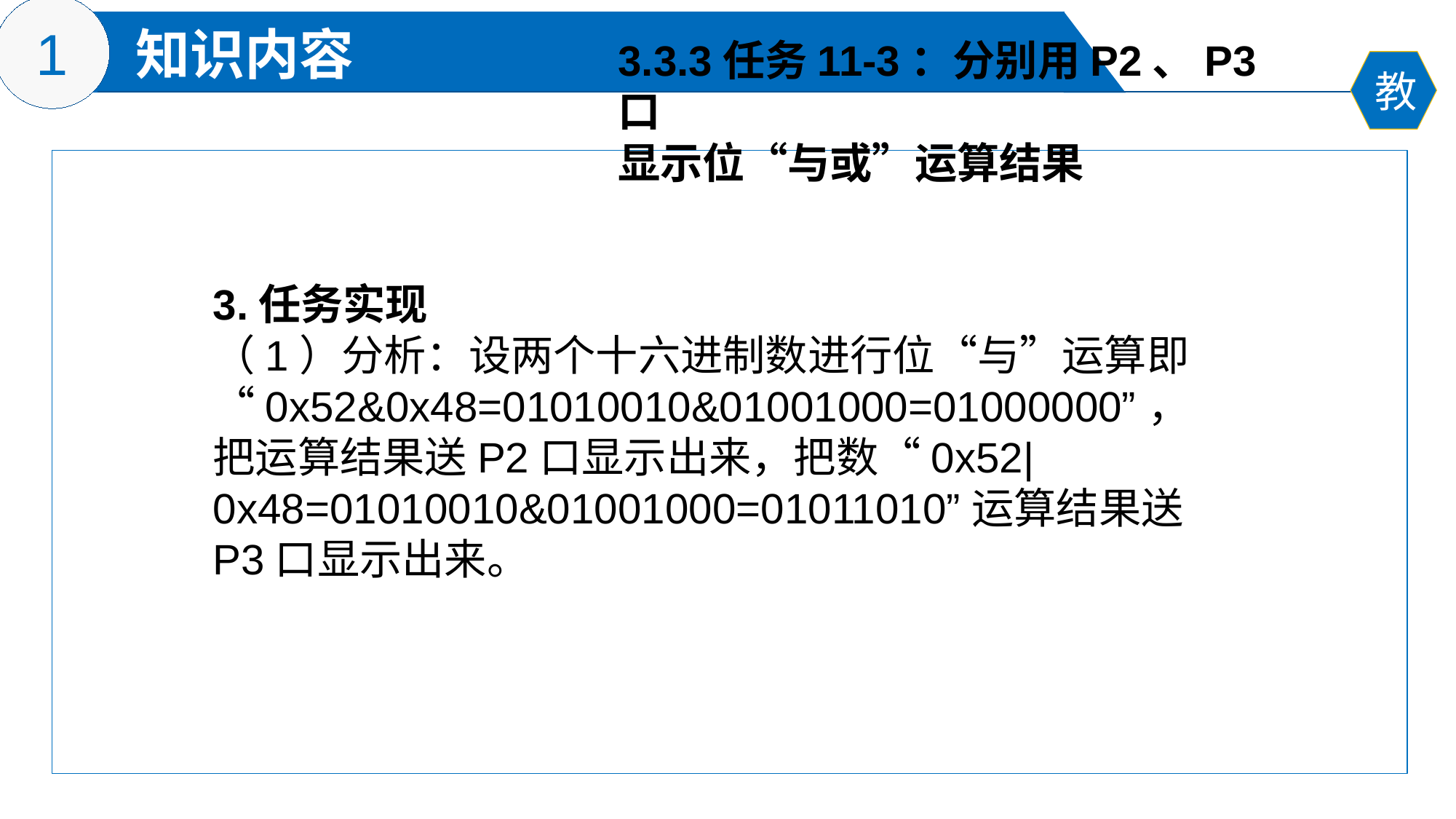

3.3.3任务11-3：分别用P2、P3口
显示位“与或”运算结果
3.任务实现
（1）分析：设两个十六进制数进行位“与”运算即“0x52&0x48=01010010&01001000=01000000”，把运算结果送P2口显示出来，把数“0x52|0x48=01010010&01001000=01011010”运算结果送P3口显示出来。